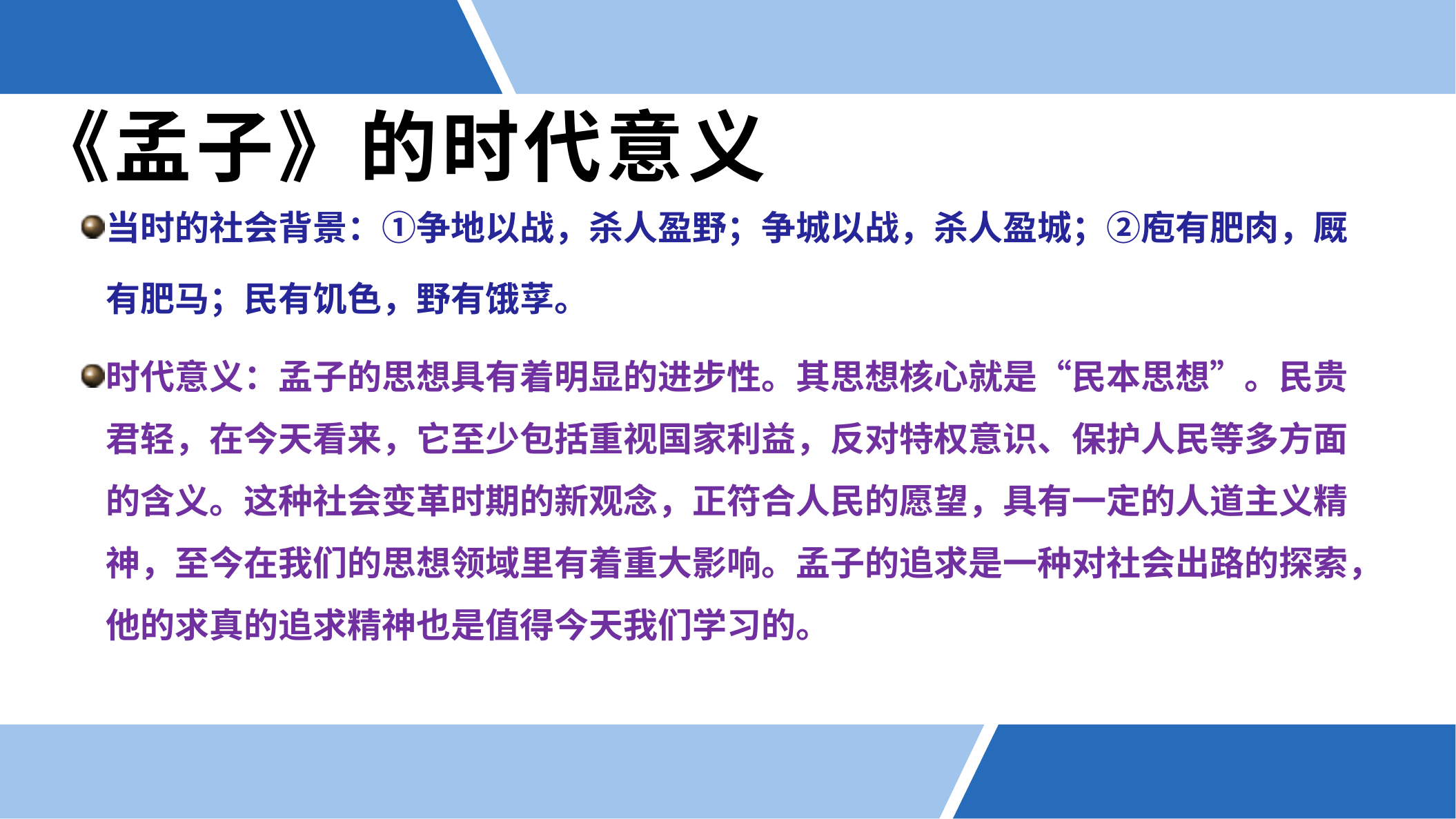

《孟子》的时代意义
当时的社会背景：①争地以战，杀人盈野；争城以战，杀人盈城；②庖有肥肉，厩有肥马；民有饥色，野有饿莩。
时代意义：孟子的思想具有着明显的进步性。其思想核心就是“民本思想”。民贵君轻，在今天看来，它至少包括重视国家利益，反对特权意识、保护人民等多方面的含义。这种社会变革时期的新观念，正符合人民的愿望，具有一定的人道主义精神，至今在我们的思想领域里有着重大影响。孟子的追求是一种对社会出路的探索，他的求真的追求精神也是值得今天我们学习的。